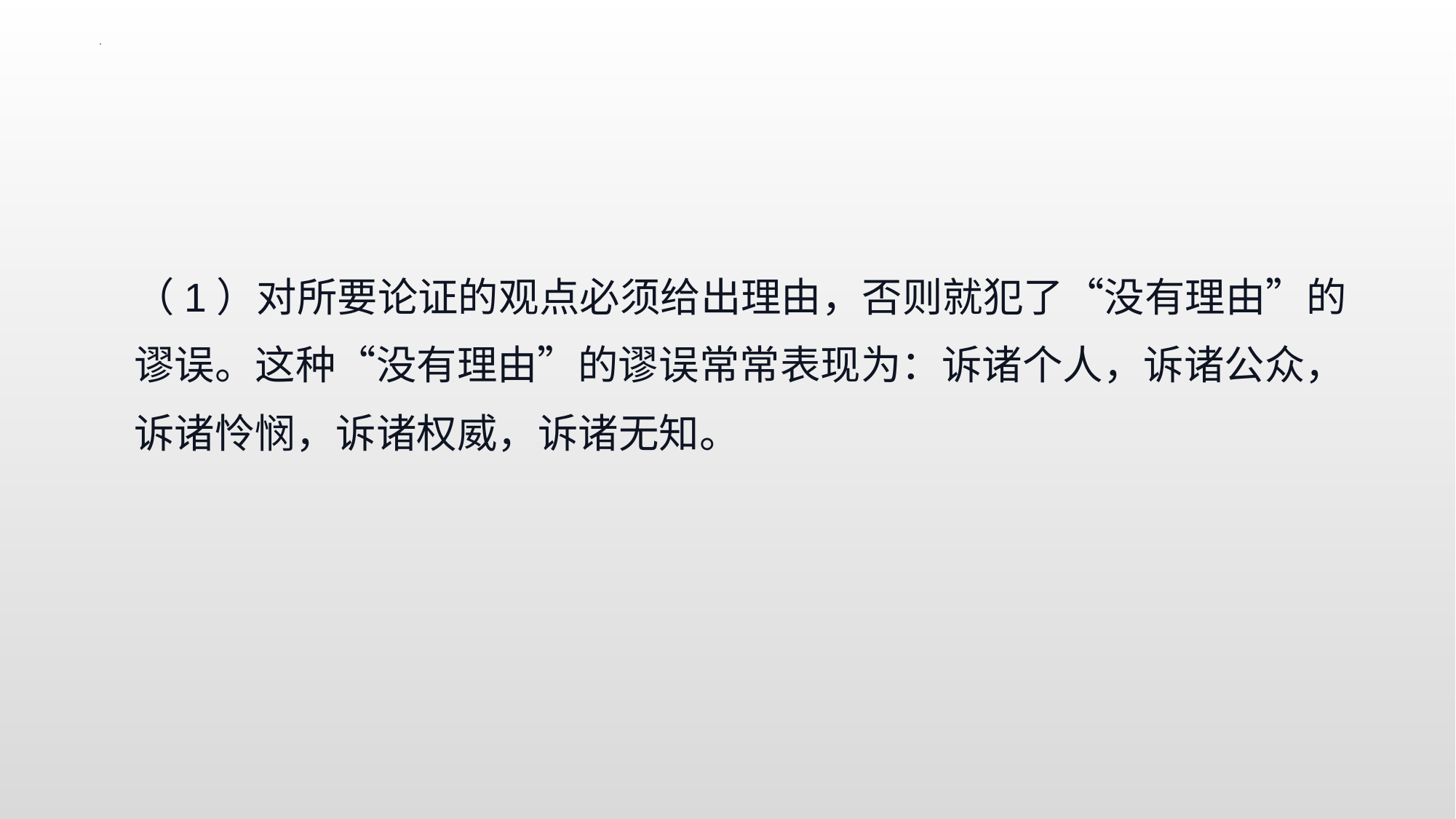

（1）对所要论证的观点必须给出理由，否则就犯了“没有理由”的谬误。这种“没有理由”的谬误常常表现为：诉诸个人，诉诸公众，诉诸怜悯，诉诸权威，诉诸无知。